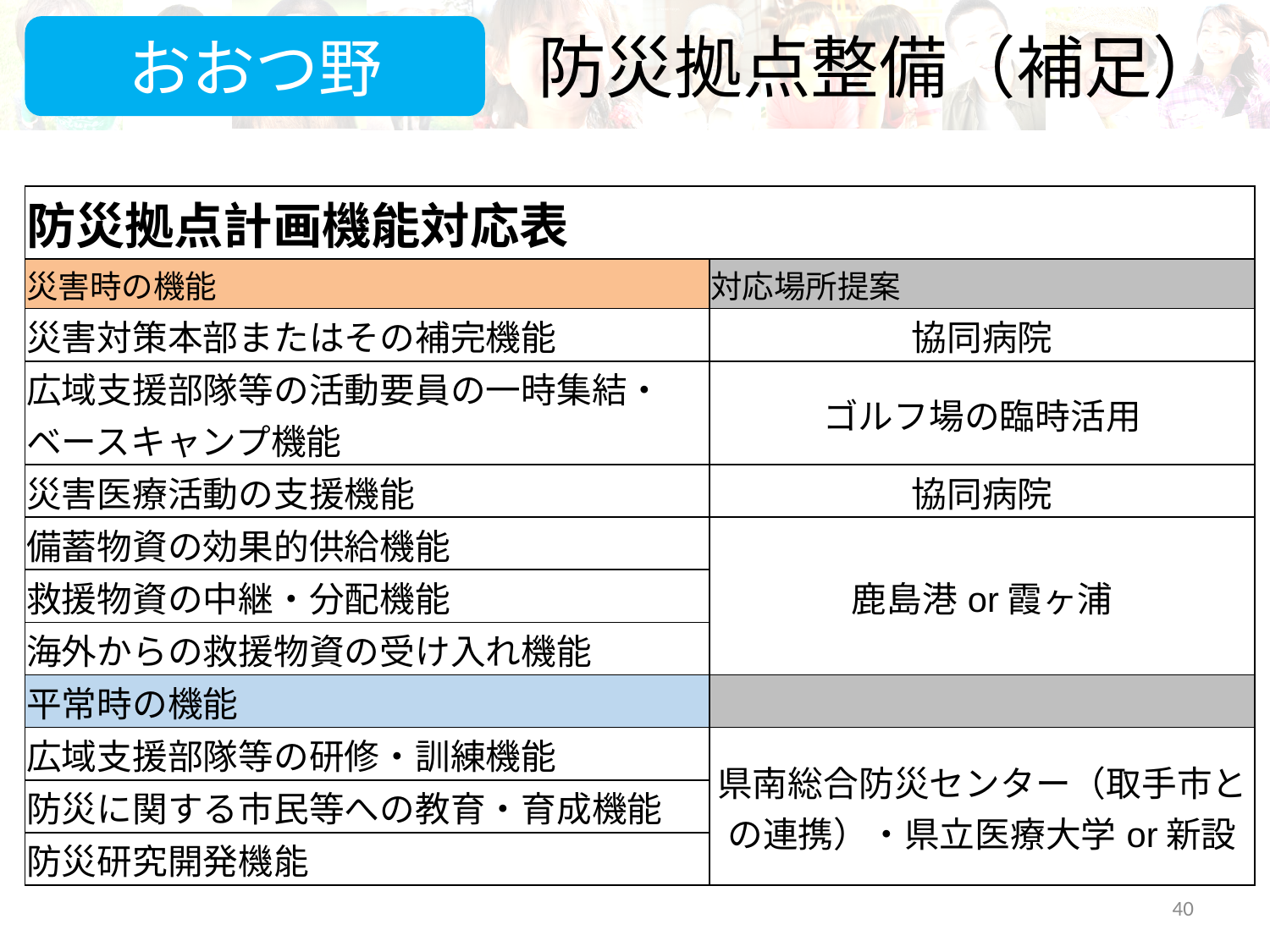

# 防災拠点整備（補足）
おおつ野
| 防災拠点計画機能対応表 |  |
| --- | --- |
| 災害時の機能 | 対応場所提案 |
| 災害対策本部またはその補完機能 | 協同病院 |
| 広域支援部隊等の活動要員の一時集結・ベースキャンプ機能 | ゴルフ場の臨時活用 |
| 災害医療活動の支援機能 | 協同病院 |
| 備蓄物資の効果的供給機能 | 鹿島港or霞ヶ浦 |
| 救援物資の中継・分配機能 |  |
| 海外からの救援物資の受け入れ機能 |  |
| 平常時の機能 |  |
| 広域支援部隊等の研修・訓練機能 | 県南総合防災センター（取手市との連携）・県立医療大学or新設 |
| 防災に関する市民等への教育・育成機能 |  |
| 防災研究開発機能 |  |
40